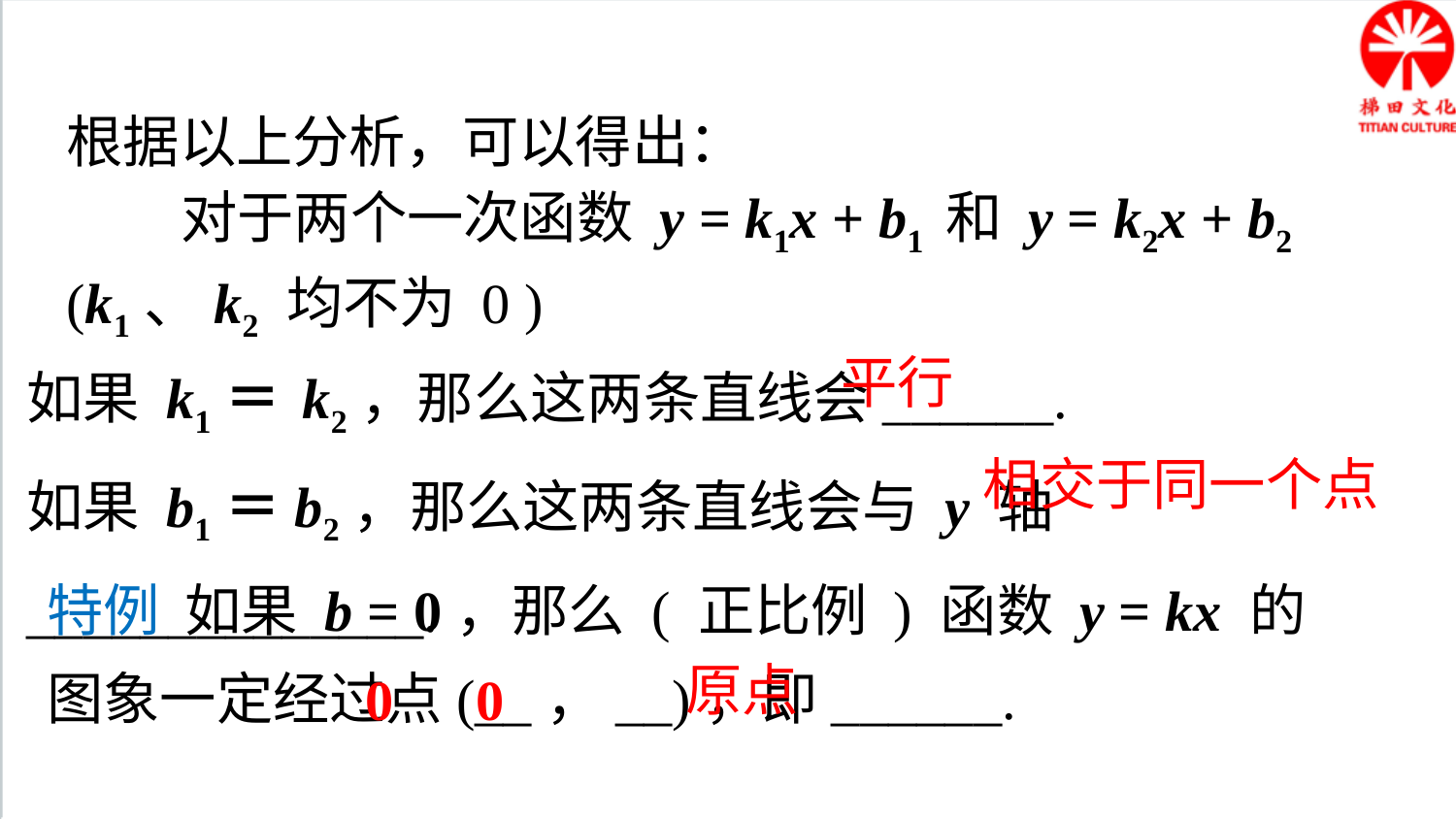

归纳总结
根据以上分析，可以得出：
        对于两个一次函数 y = k1x + b1 和 y = k2x + b2
(k1、k2 均不为 0 )
如果 k1＝ k2，那么这两条直线会______.
如果 b1＝b2，那么这两条直线会与 y 轴 ______________.
平行
相交于同一个点
特例  如果 b = 0，那么 ( 正比例 ) 函数 y = kx 的图象一定经过点(__，__)，即______.
原点
0
0